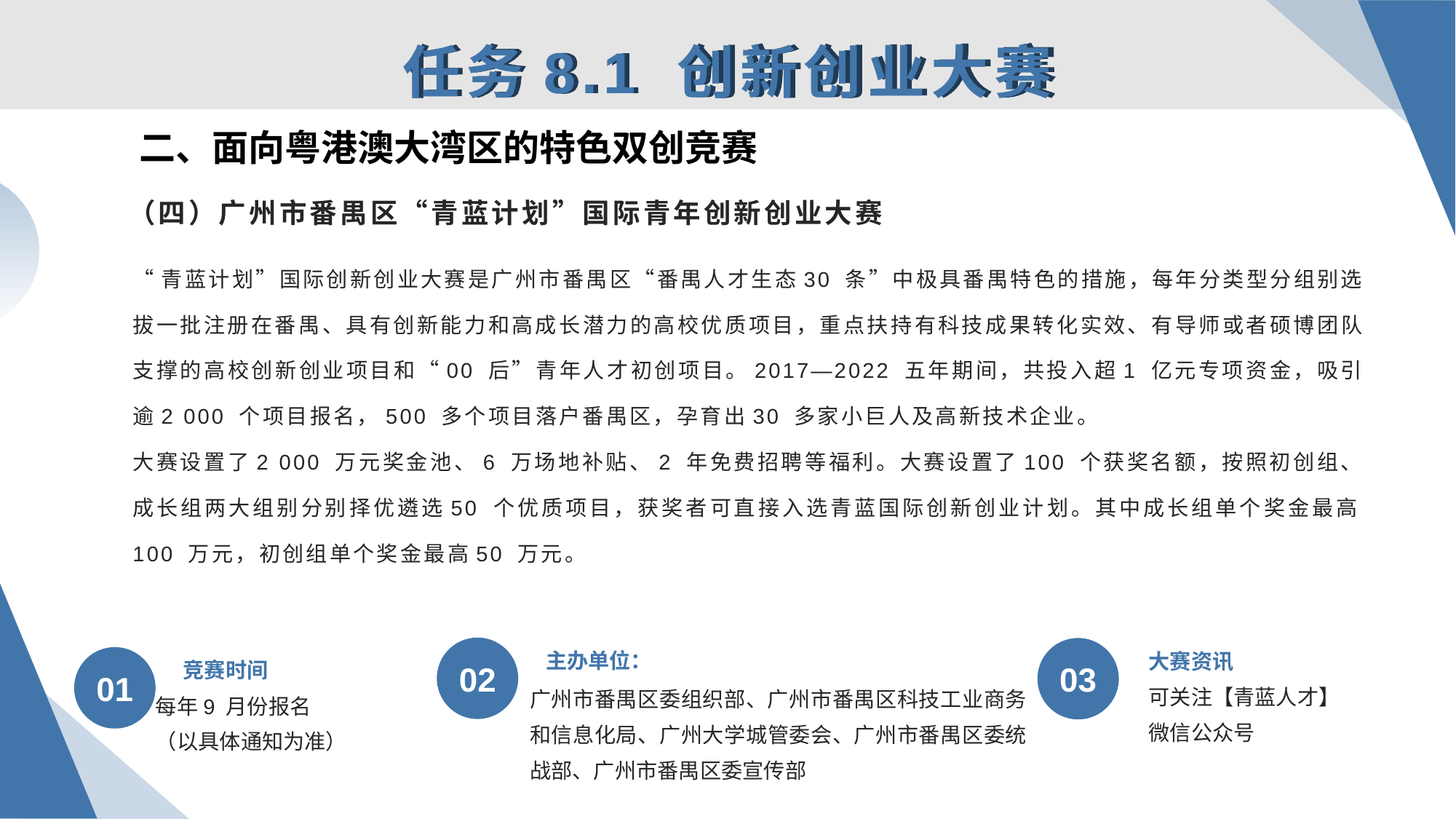

任务8.1 创新创业大赛
二、面向粤港澳大湾区的特色双创竞赛

# （四）广州市番禺区“青蓝计划”国际青年创新创业大赛
“青蓝计划”国际创新创业大赛是广州市番禺区“番禺人才生态30 条”中极具番禺特色的措施，每年分类型分组别选拔一批注册在番禺、具有创新能力和高成长潜力的高校优质项目，重点扶持有科技成果转化实效、有导师或者硕博团队支撑的高校创新创业项目和“00 后”青年人才初创项目。2017—2022 五年期间，共投入超1 亿元专项资金，吸引逾2 000 个项目报名，500 多个项目落户番禺区，孕育出30 多家小巨人及高新技术企业。
大赛设置了2 000 万元奖金池、6 万场地补贴、2 年免费招聘等福利。大赛设置了100 个获奖名额，按照初创组、成长组两大组别分别择优遴选50 个优质项目，获奖者可直接入选青蓝国际创新创业计划。其中成长组单个奖金最高100 万元，初创组单个奖金最高50 万元。
主办单位：
大赛资讯
竞赛时间
02
03
01
可关注【青蓝人才】
微信公众号
广州市番禺区委组织部、广州市番禺区科技工业商务和信息化局、广州大学城管委会、广州市番禺区委统战部、广州市番禺区委宣传部
每年9 月份报名
（以具体通知为准）